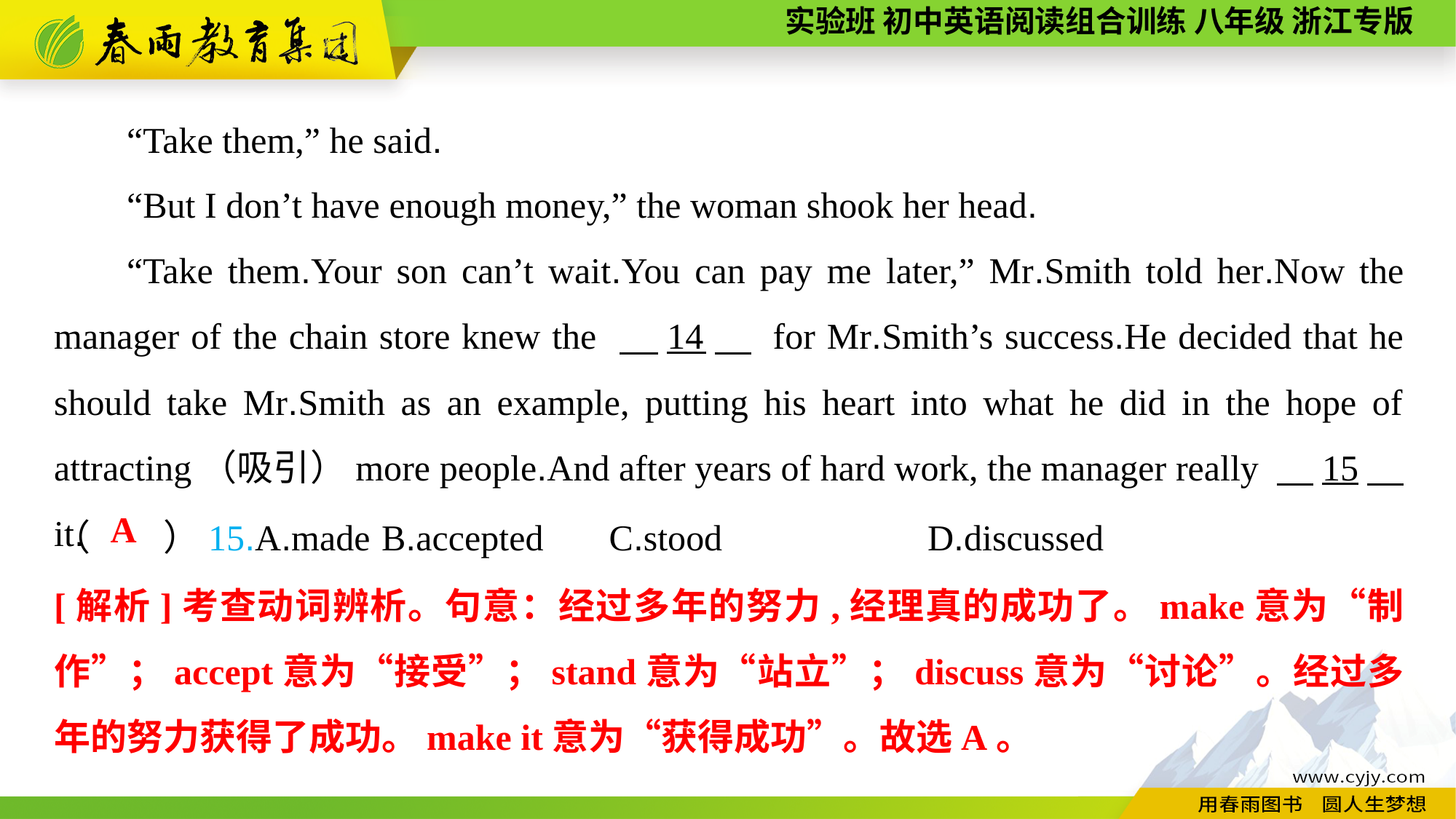

“Take them,” he said.
“But I don’t have enough money,” the woman shook her head.
“Take them.Your son can’t wait.You can pay me later,” Mr.Smith told her.Now the manager of the chain store knew the 　14　 for Mr.Smith’s success.He decided that he should take Mr.Smith as an example, putting his heart into what he did in the hope of attracting（吸引）more people.And after years of hard work, the manager really 　15　 it.
（　　）15.A.made	B.accepted	 C.stood		D.discussed
A
[解析]考查动词辨析。句意：经过多年的努力,经理真的成功了。make意为“制作”；accept意为“接受”；stand意为“站立”；discuss意为“讨论”。经过多年的努力获得了成功。make it意为“获得成功”。故选A。